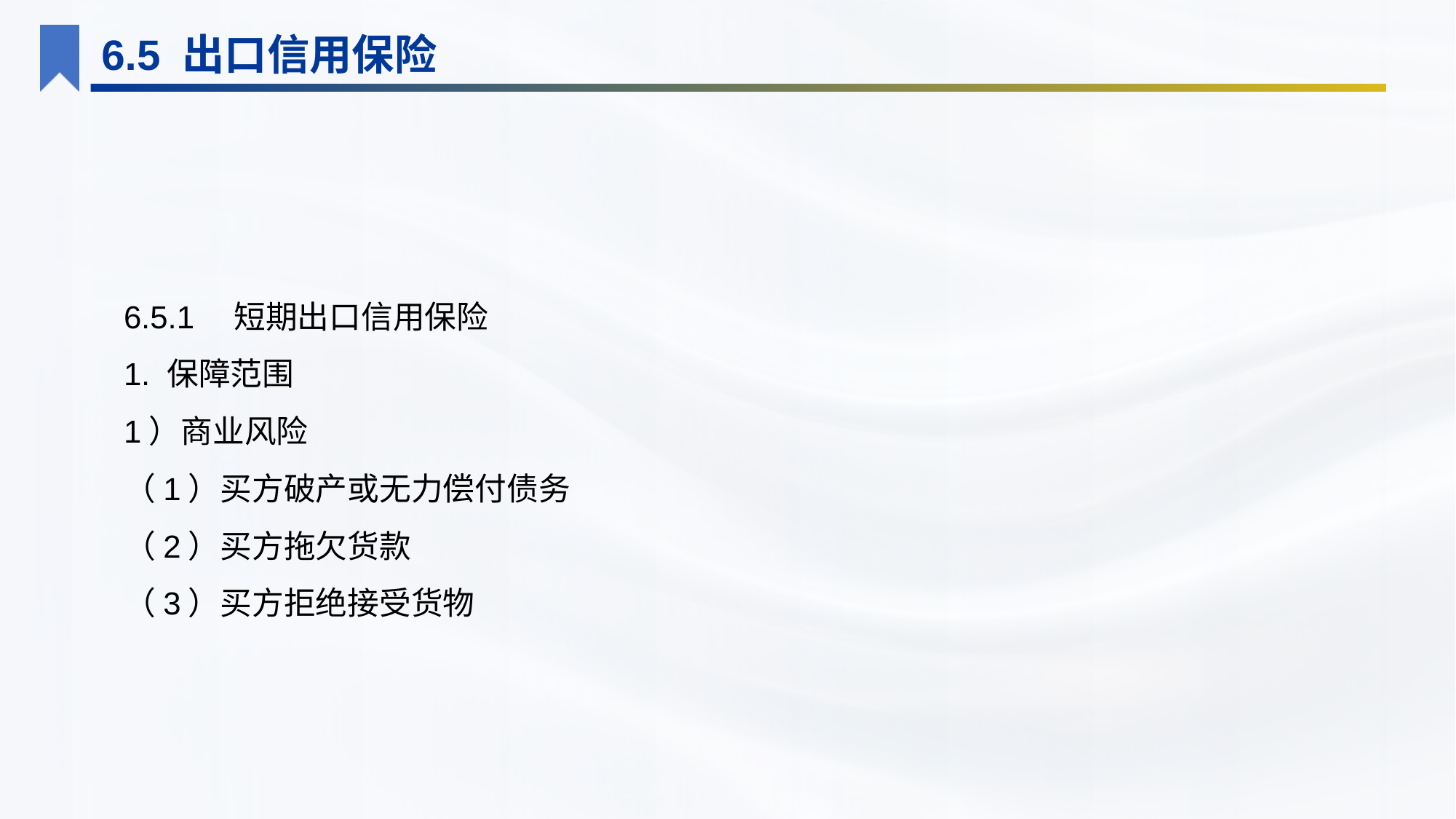

6.5 出口信用保险
6.5.1　短期出口信用保险
1. 保障范围
1）商业风险
（1）买方破产或无力偿付债务
（2）买方拖欠货款
（3）买方拒绝接受货物